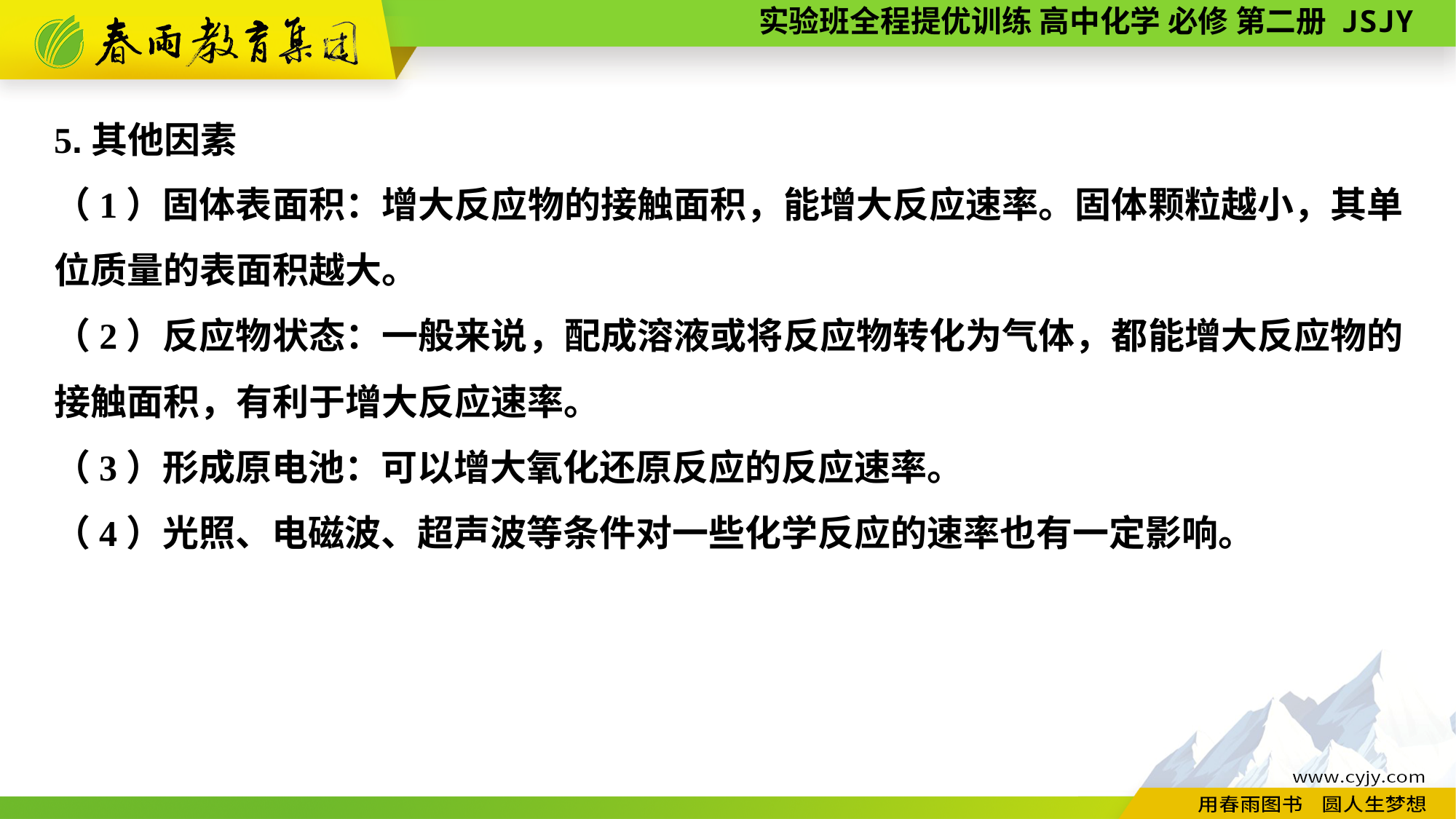

5.其他因素
（1）固体表面积：增大反应物的接触面积，能增大反应速率。固体颗粒越小，其单位质量的表面积越大。
（2）反应物状态：一般来说，配成溶液或将反应物转化为气体，都能增大反应物的接触面积，有利于增大反应速率。
（3）形成原电池：可以增大氧化还原反应的反应速率。
（4）光照、电磁波、超声波等条件对一些化学反应的速率也有一定影响。